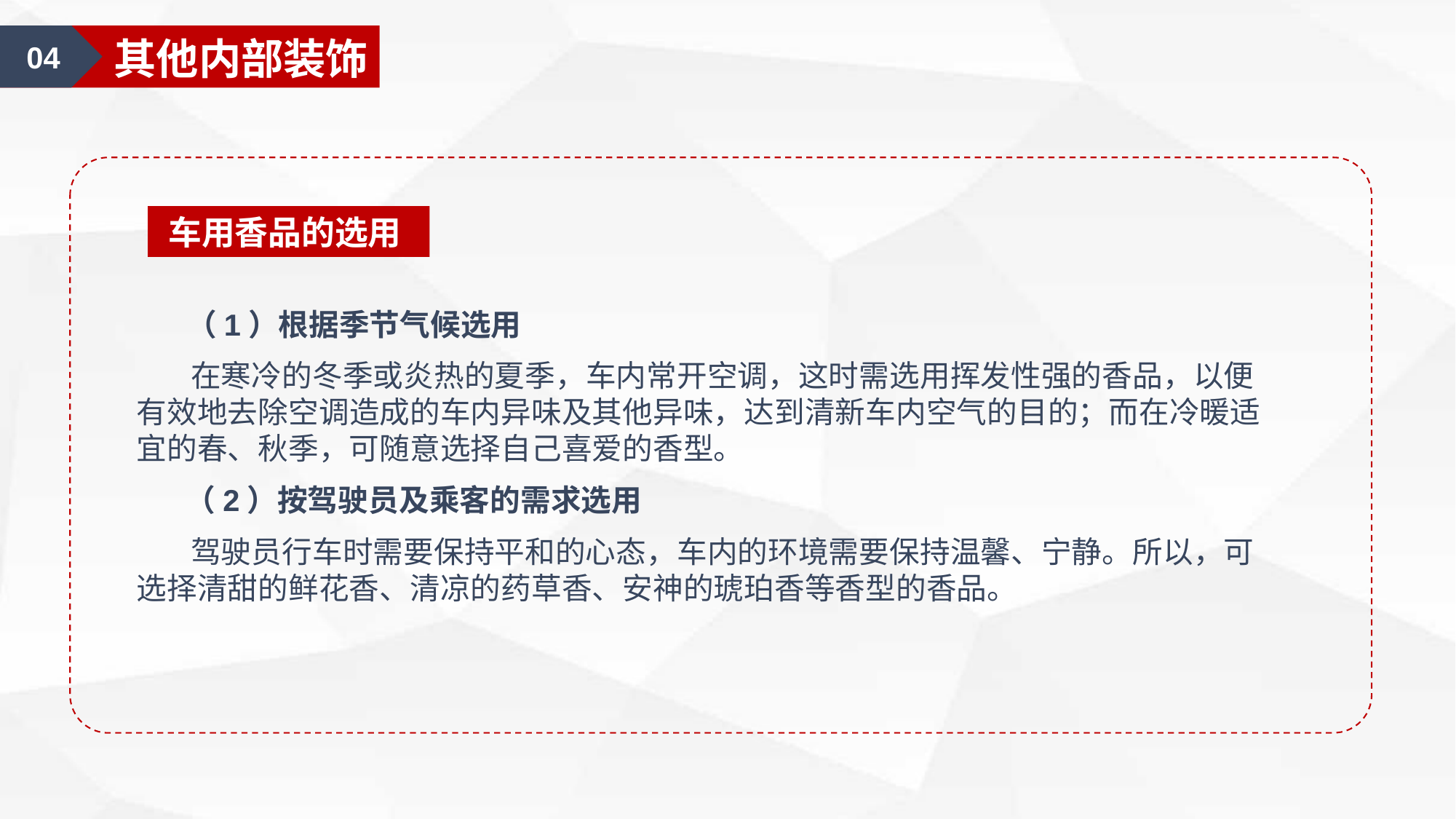

04
其他内部装饰

车用香品的选用
       （1）根据季节气候选用
       在寒冷的冬季或炎热的夏季，车内常开空调，这时需选用挥发性强的香品，以便有效地去除空调造成的车内异味及其他异味，达到清新车内空气的目的；而在冷暖适宜的春、秋季，可随意选择自己喜爱的香型。
      （2）按驾驶员及乘客的需求选用
       驾驶员行车时需要保持平和的心态，车内的环境需要保持温馨、宁静。所以，可选择清甜的鲜花香、清凉的药草香、安神的琥珀香等香型的香品。